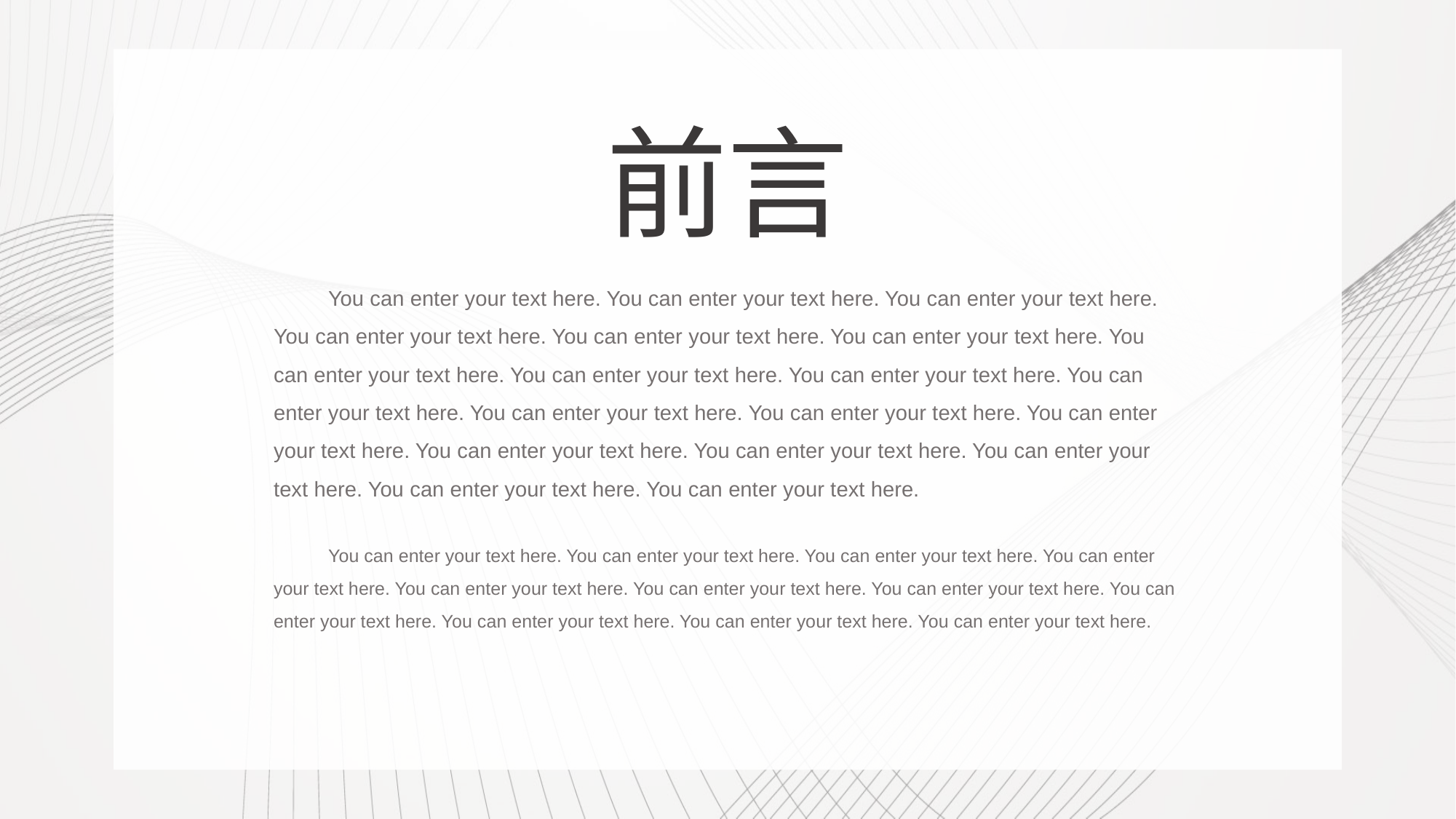

前言
You can enter your text here. You can enter your text here. You can enter your text here. You can enter your text here. You can enter your text here. You can enter your text here. You can enter your text here. You can enter your text here. You can enter your text here. You can enter your text here. You can enter your text here. You can enter your text here. You can enter your text here. You can enter your text here. You can enter your text here. You can enter your text here. You can enter your text here. You can enter your text here.

You can enter your text here. You can enter your text here. You can enter your text here. You can enter your text here. You can enter your text here. You can enter your text here. You can enter your text here. You can enter your text here. You can enter your text here. You can enter your text here. You can enter your text here.